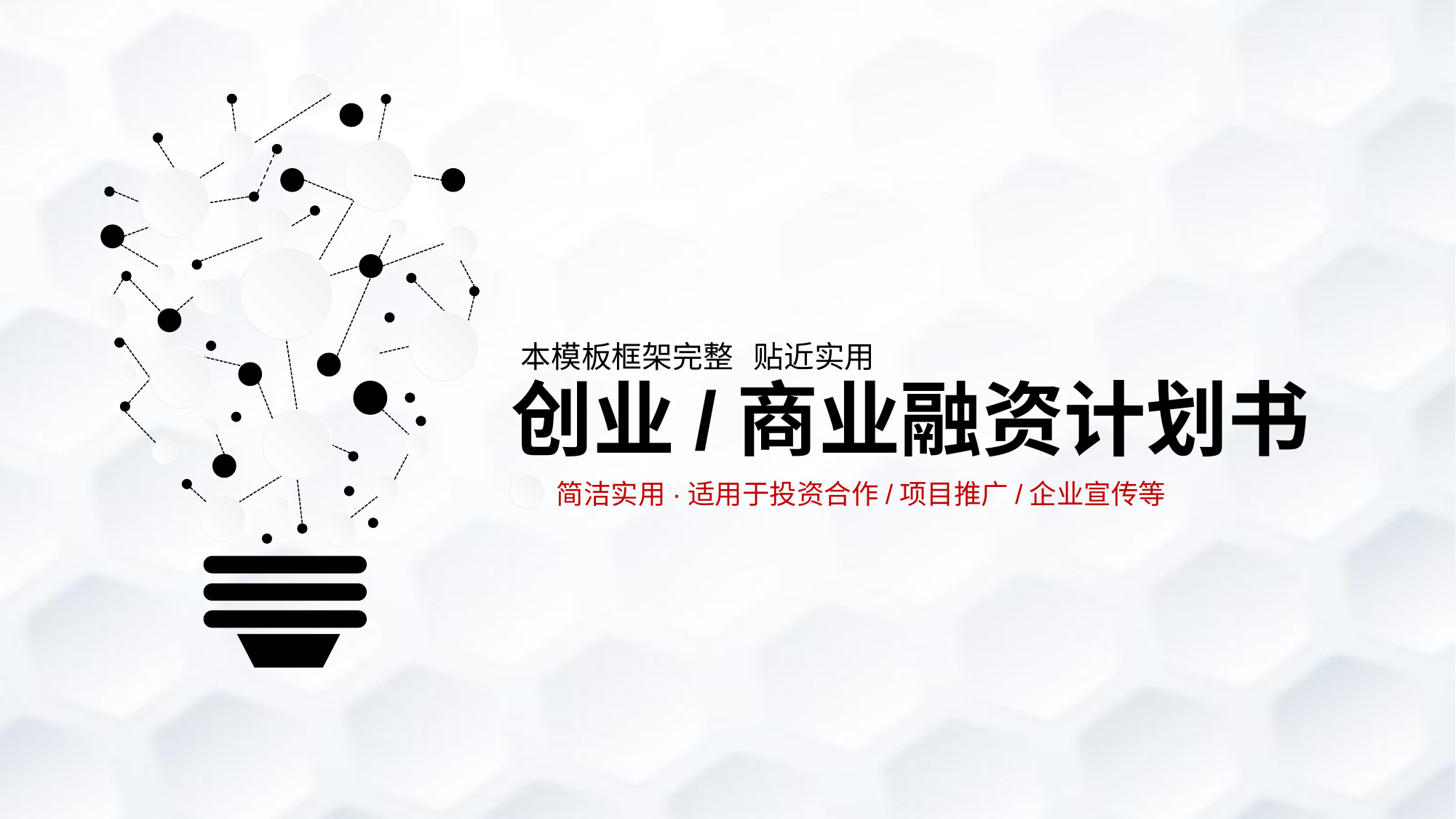

创业/商业融资计划书

本模板框架完整   贴近实用

简洁实用·适用于投资合作/项目推广/企业宣传等